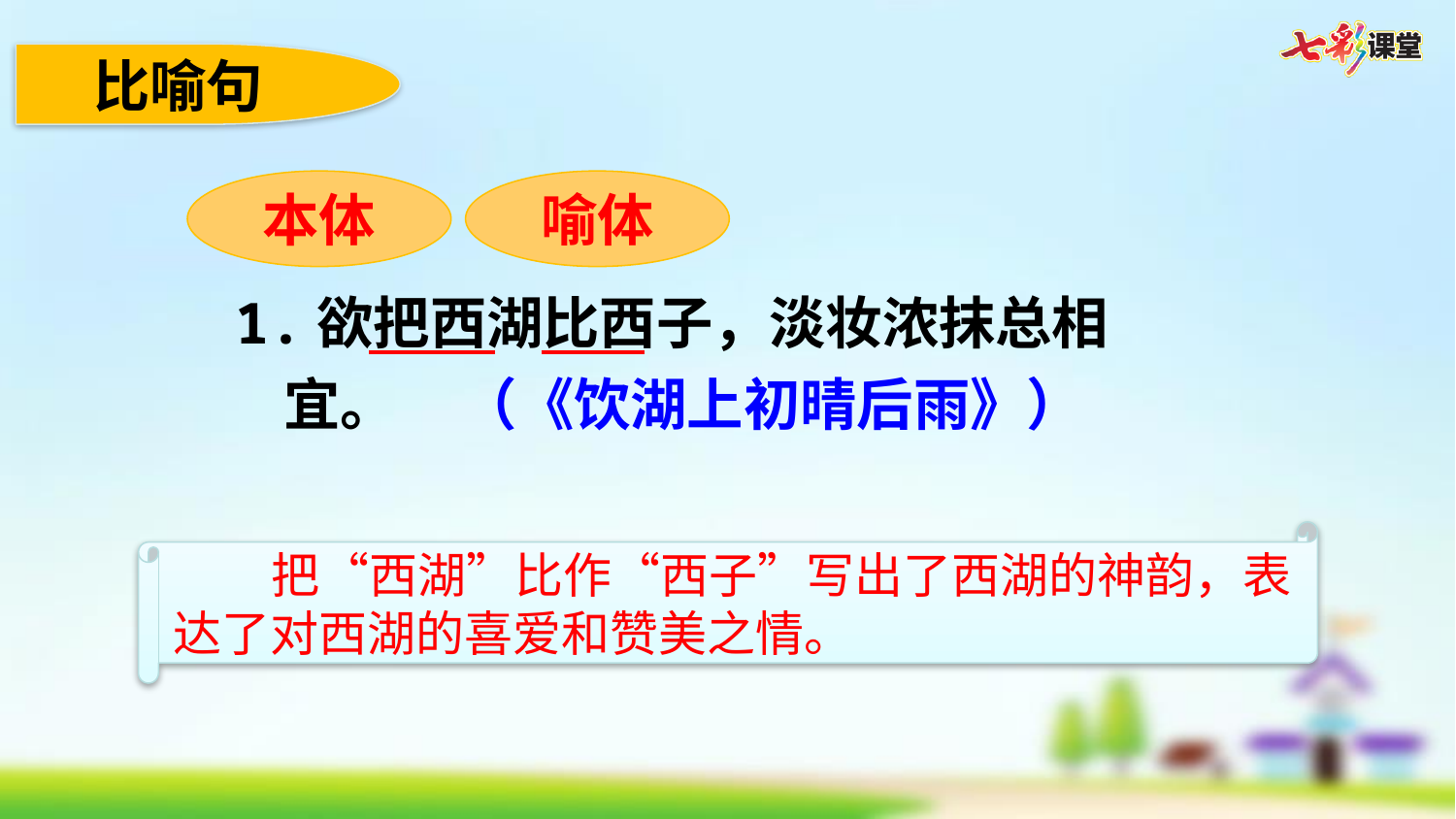

比喻句
本体
喻体
    1.欲把西湖比西子，淡妆浓抹总相宜。     （《饮湖上初晴后雨》）
        把“西湖”比作“西子”写出了西湖的神韵，表达了对西湖的喜爱和赞美之情。